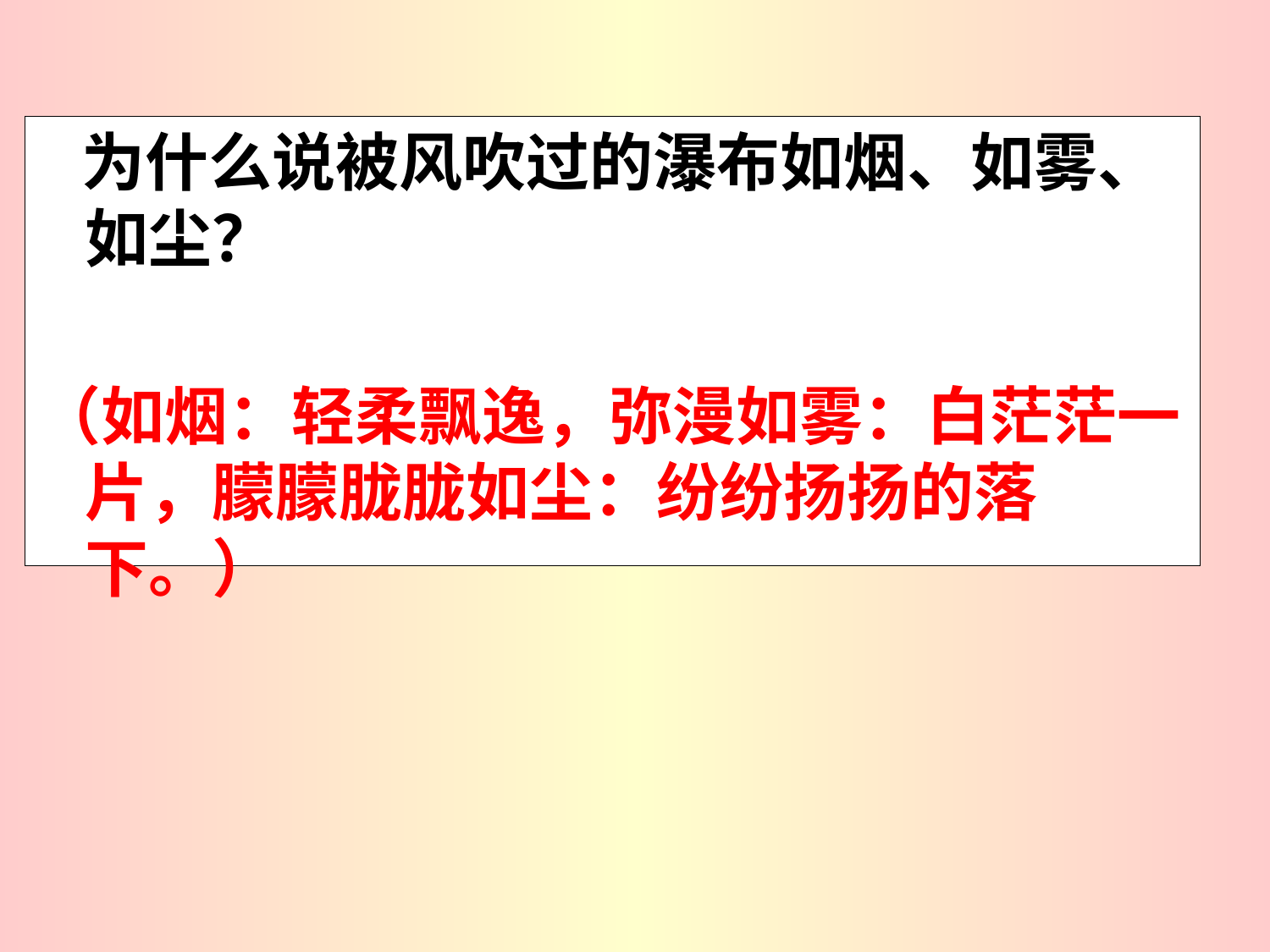

为什么说被风吹过的瀑布如烟、如雾、如尘？

（如烟：轻柔飘逸，弥漫如雾：白茫茫一片，朦朦胧胧如尘：纷纷扬扬的落下。）